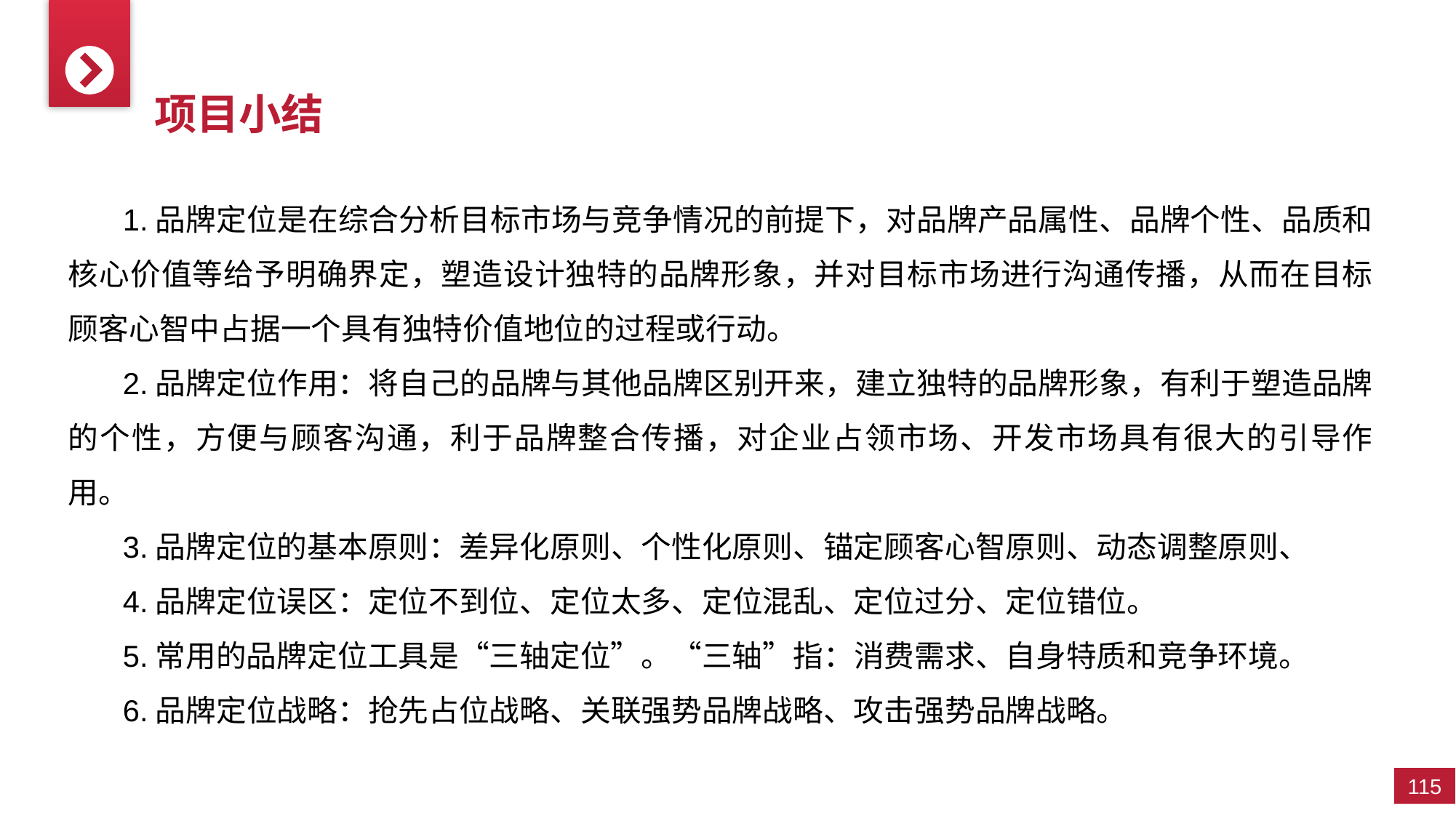

项目小结
1.品牌定位是在综合分析目标市场与竞争情况的前提下，对品牌产品属性、品牌个性、品质和核心价值等给予明确界定，塑造设计独特的品牌形象，并对目标市场进行沟通传播，从而在目标顾客心智中占据一个具有独特价值地位的过程或行动。
2.品牌定位作用：将自己的品牌与其他品牌区别开来，建立独特的品牌形象，有利于塑造品牌的个性，方便与顾客沟通，利于品牌整合传播，对企业占领市场、开发市场具有很大的引导作用。
3.品牌定位的基本原则：差异化原则、个性化原则、锚定顾客心智原则、动态调整原则、
4.品牌定位误区：定位不到位、定位太多、定位混乱、定位过分、定位错位。
5.常用的品牌定位工具是“三轴定位”。“三轴”指：消费需求、自身特质和竞争环境。
6.品牌定位战略：抢先占位战略、关联强势品牌战略、攻击强势品牌战略。